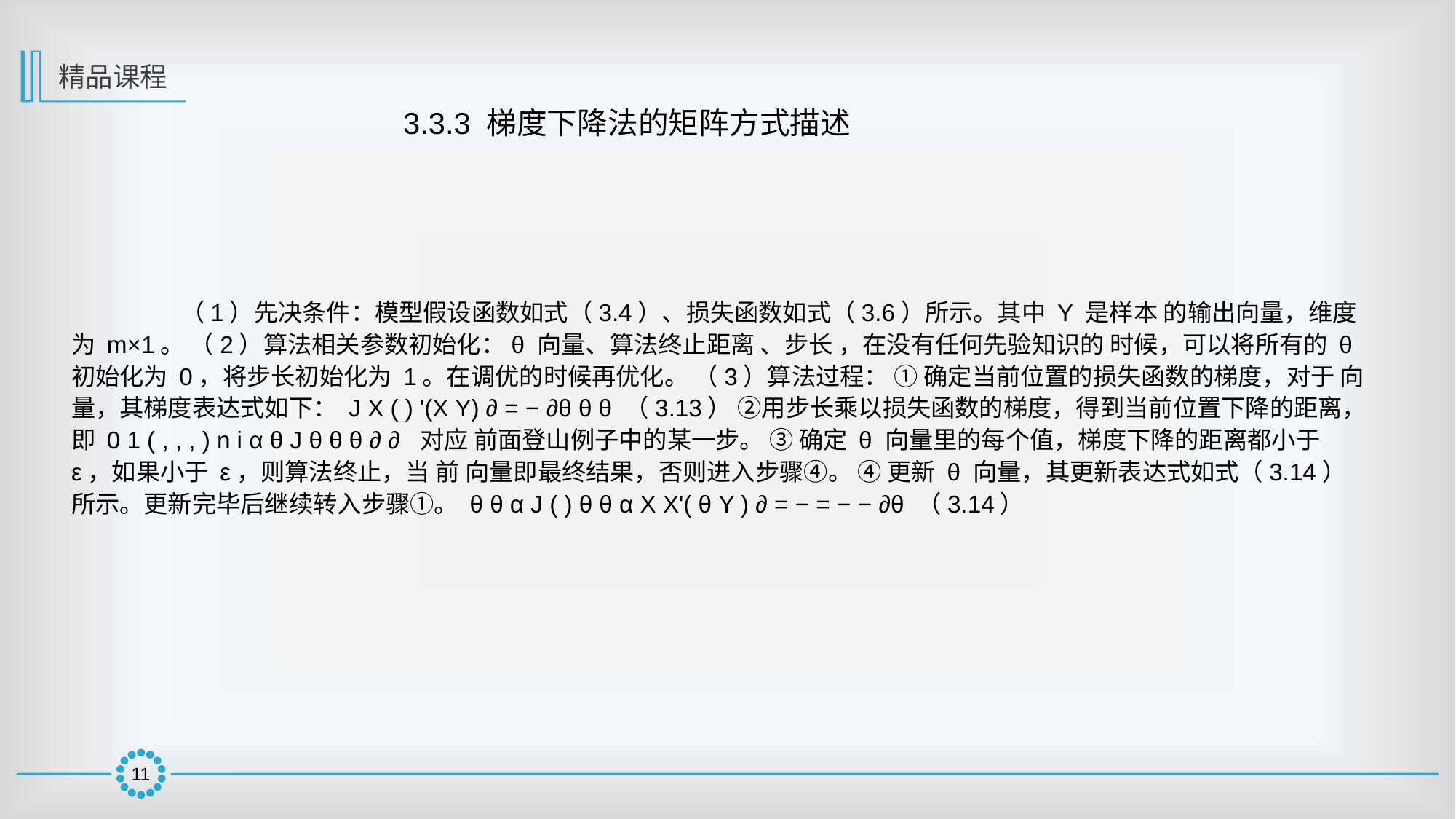

精品课程
3.3.3 梯度下降法的矩阵方式描述
	（1）先决条件：模型假设函数如式（3.4）、损失函数如式（3.6）所示。其中 Y 是样本 的输出向量，维度为 m×1。 （2）算法相关参数初始化：θ 向量、算法终止距离 、步长 ，在没有任何先验知识的 时候，可以将所有的 θ 初始化为 0，将步长初始化为 1。在调优的时候再优化。 （3）算法过程： ① 确定当前位置的损失函数的梯度，对于 向量，其梯度表达式如下： J X ( ) '(X Y) ∂ = − ∂θ θ θ （3.13） ②用步长乘以损失函数的梯度，得到当前位置下降的距离，即 0 1 ( , , , ) n i α θ J θ θ θ ∂ ∂  对应 前面登山例子中的某一步。 ③ 确定 θ 向量里的每个值，梯度下降的距离都小于 ε，如果小于 ε，则算法终止，当 前 向量即最终结果，否则进入步骤④。 ④ 更新 θ 向量，其更新表达式如式（3.14）所示。更新完毕后继续转入步骤①。 θ θ α J ( ) θ θ α X X'( θ Y ) ∂ = − = − − ∂θ （3.14）

11